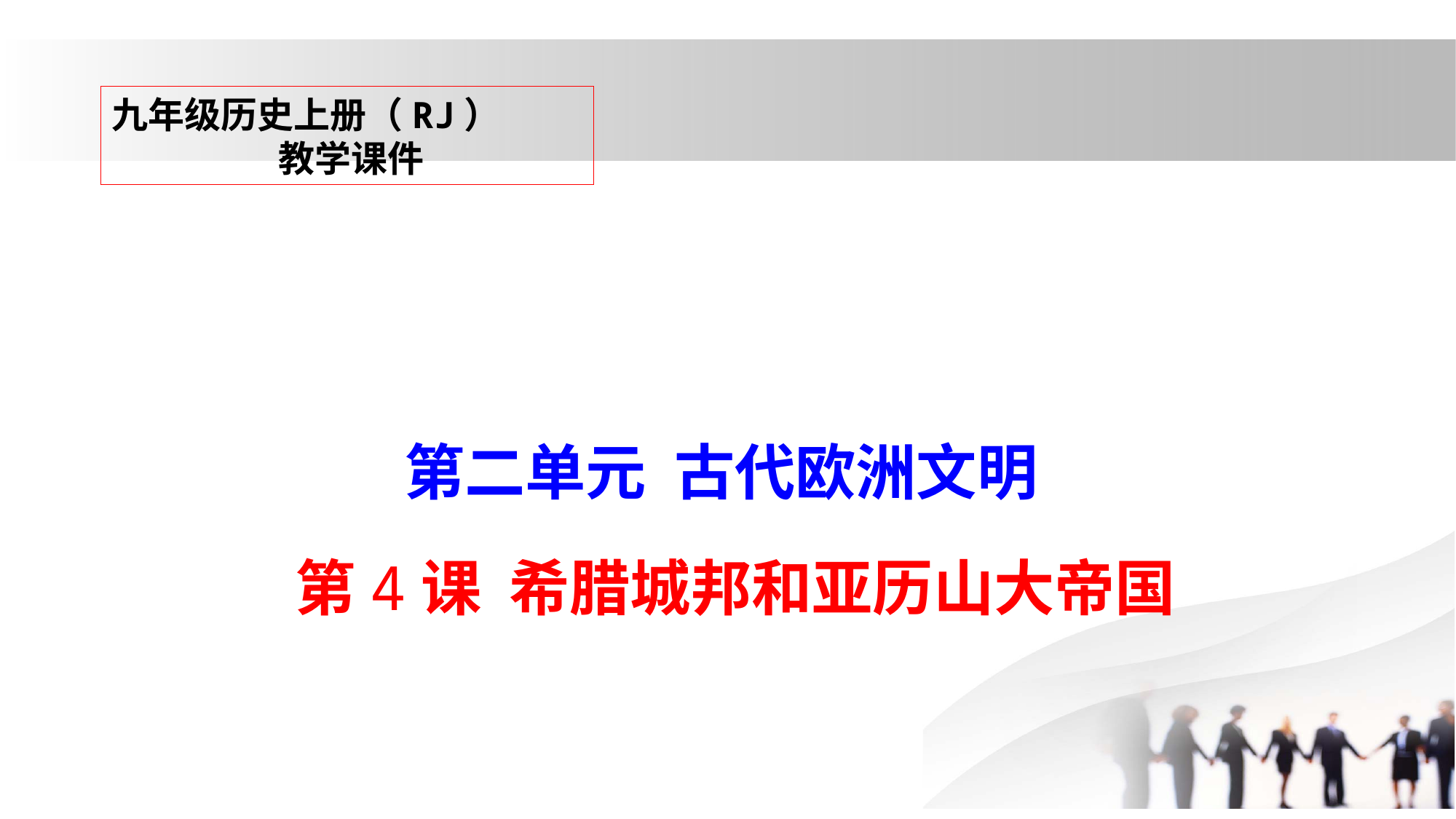

九年级历史上册（RJ）            教学课件
第二单元  古代欧洲文明
第4课  希腊城邦和亚历山大帝国